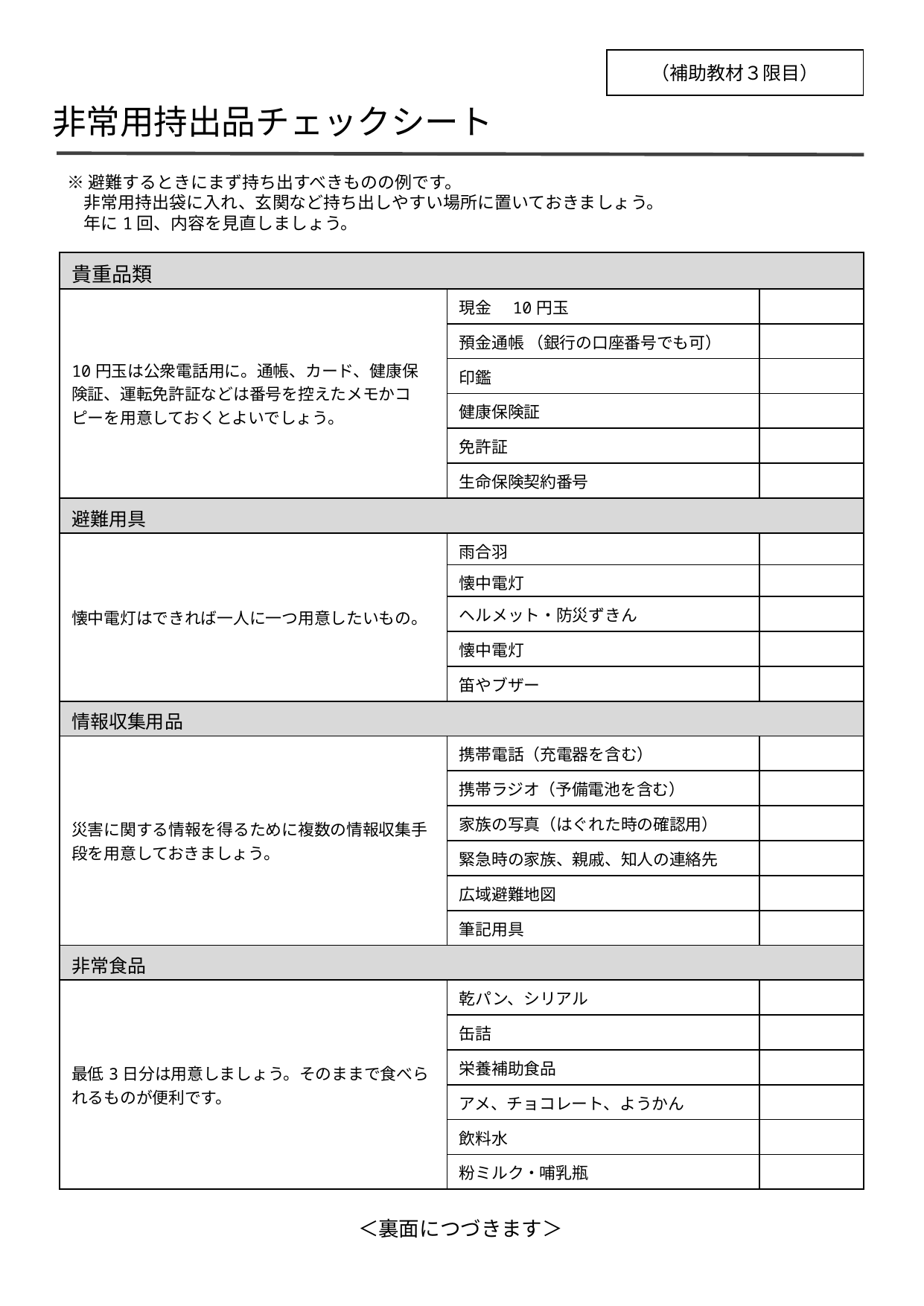

（補助教材３限目）
非常用持出品チェックシート
※避難するときにまず持ち出すべきものの例です。
　非常用持出袋に入れ、玄関など持ち出しやすい場所に置いておきましょう。
　年に1回、内容を見直しましょう。
| 貴重品類 |  |  |
| --- | --- | --- |
| 10円玉は公衆電話用に。通帳、カード、健康保険証、運転免許証などは番号を控えたメモかコピーを用意しておくとよいでしょう。 | 現金　10円玉 |  |
|  | 預金通帳 （銀行の口座番号でも可） |  |
|  | 印鑑 |  |
|  | 健康保険証 |  |
|  | 免許証 |  |
|  | 生命保険契約番号 |  |
| 避難用具 |  |  |
| 懐中電灯はできれば一人に一つ用意したいもの。 | 雨合羽 |  |
|  | 懐中電灯 |  |
|  | ヘルメット・防災ずきん |  |
|  | 懐中電灯 |  |
|  | 笛やブザー |  |
| 情報収集用品 |  |  |
| 災害に関する情報を得るために複数の情報収集手段を用意しておきましょう。 | 携帯電話（充電器を含む） |  |
|  | 携帯ラジオ（予備電池を含む） |  |
|  | 家族の写真（はぐれた時の確認用） |  |
|  | 緊急時の家族、親戚、知人の連絡先 |  |
|  | 広域避難地図 |  |
|  | 筆記用具 |  |
| 非常食品 |  |  |
| 最低3日分は用意しましょう。そのままで食べられるものが便利です。 | 乾パン、シリアル |  |
|  | 缶詰 |  |
|  | 栄養補助食品 |  |
|  | アメ、チョコレート、ようかん |  |
|  | 飲料水 |  |
|  | 粉ミルク・哺乳瓶 |  |
＜裏面につづきます＞